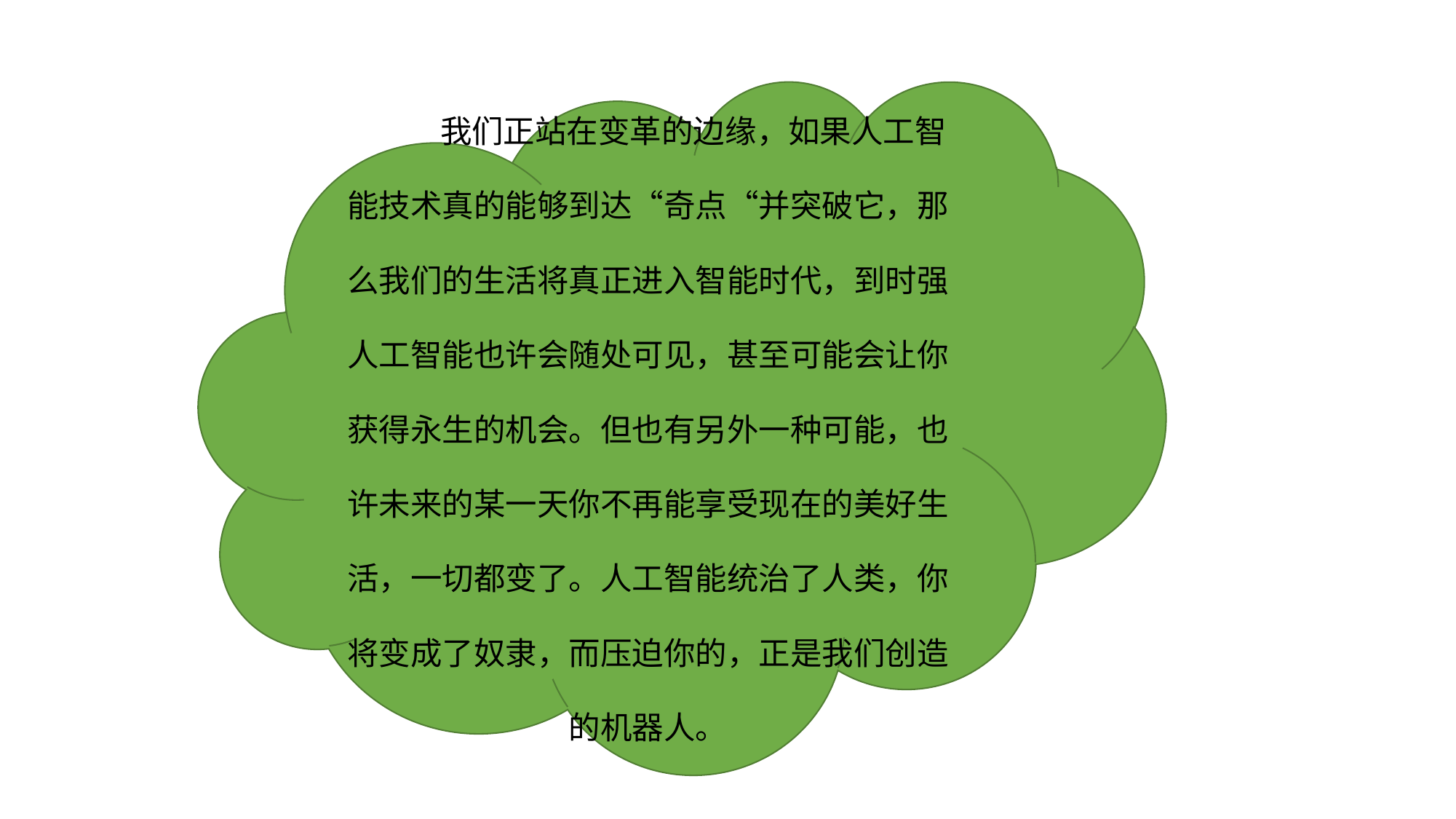

我们正站在变革的边缘，如果人工智能技术真的能够到达“奇点“并突破它，那么我们的生活将真正进入智能时代，到时强人工智能也许会随处可见，甚至可能会让你获得永生的机会。但也有另外一种可能，也许未来的某一天你不再能享受现在的美好生活，一切都变了。人工智能统治了人类，你将变成了奴隶，而压迫你的，正是我们创造的机器人。